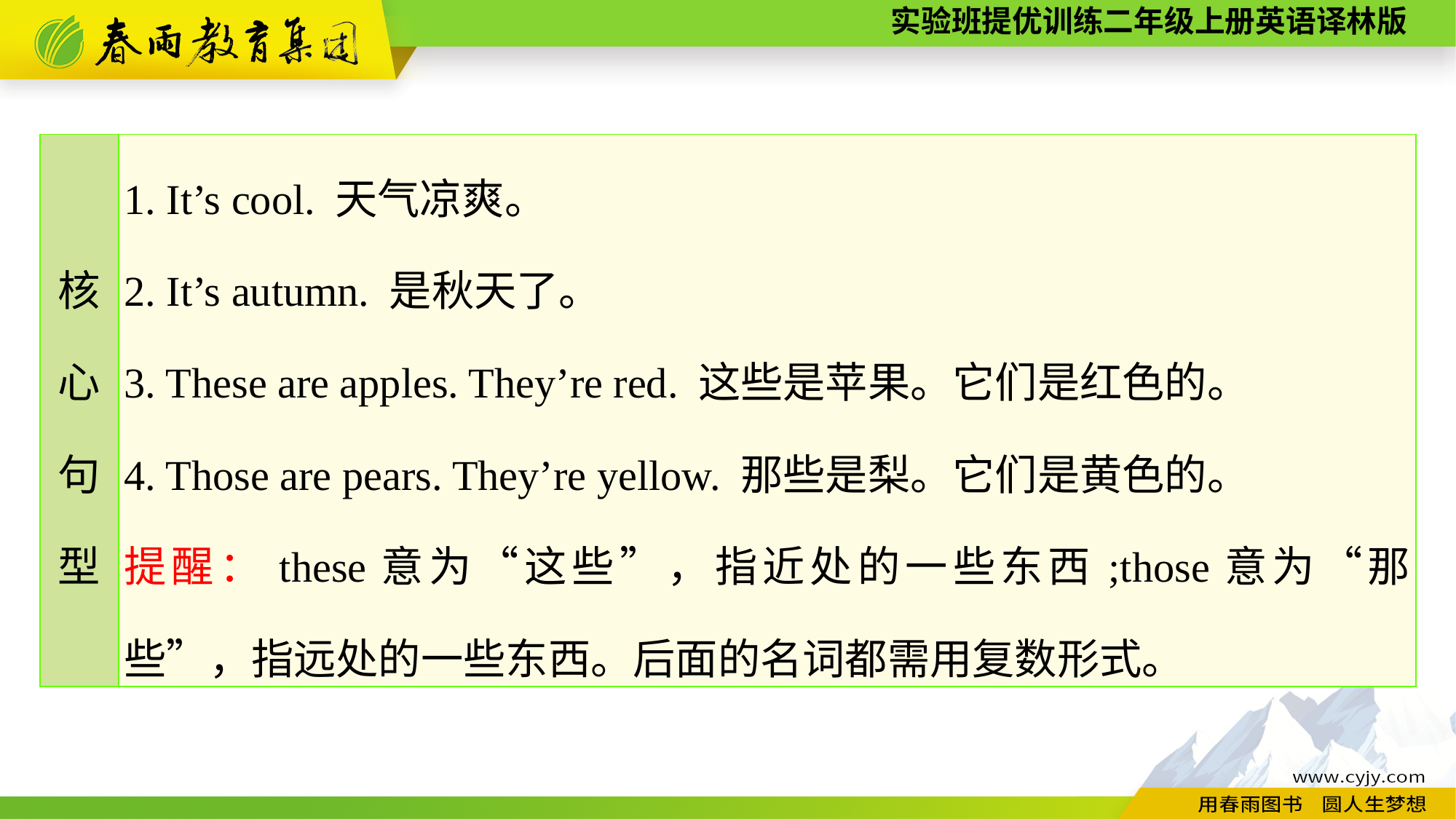

| 核 心 句 型 | 1. It’s cool. 天气凉爽。 2. It’s autumn. 是秋天了。 3. These are apples. They’re red. 这些是苹果。它们是红色的。 4. Those are pears. They’re yellow. 那些是梨。它们是黄色的。 提醒：these意为“这些”，指近处的一些东西;those意为“那些”，指远处的一些东西。后面的名词都需用复数形式。 |
| --- | --- |